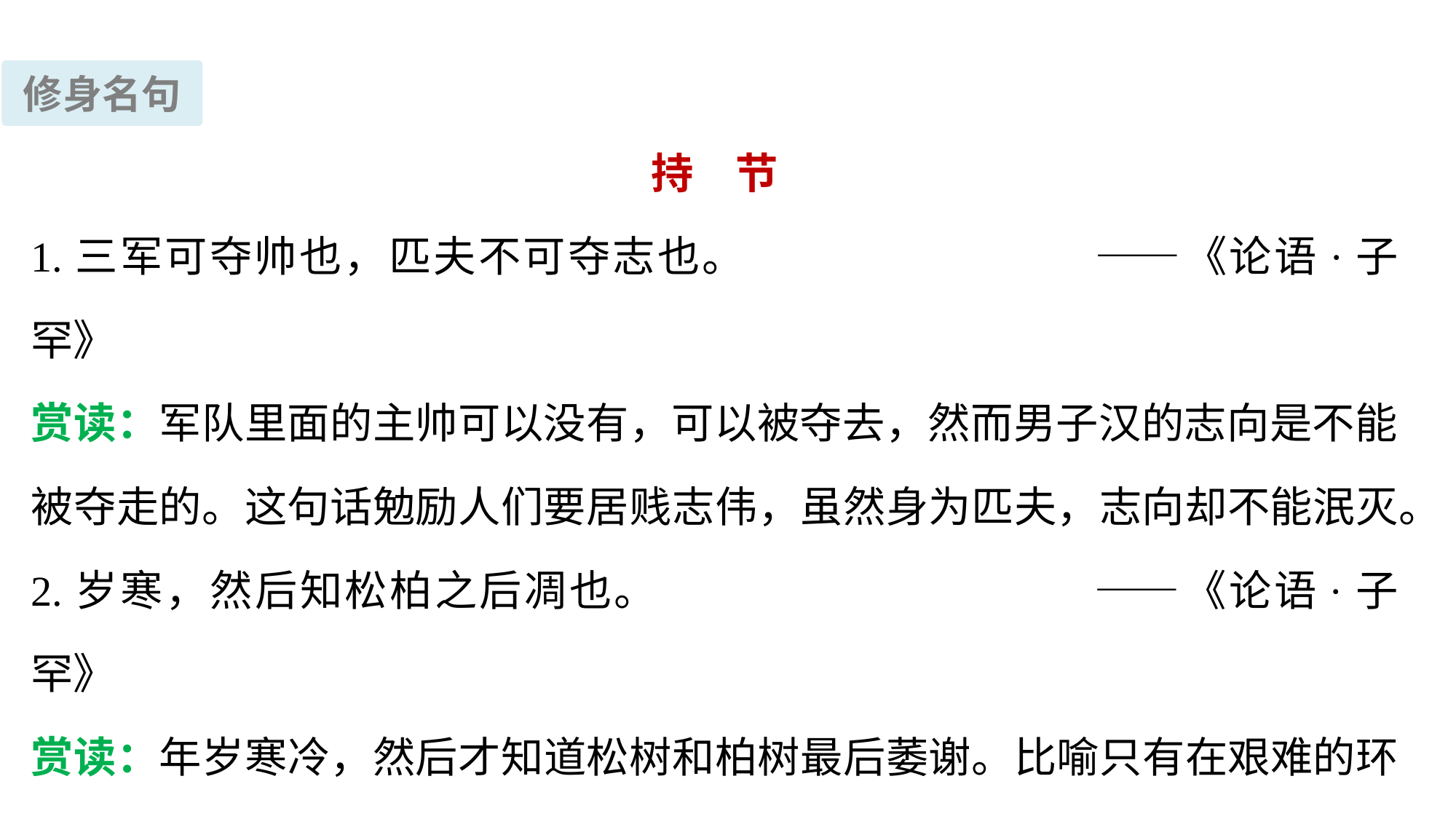

修身名句
持　节
1.三军可夺帅也，匹夫不可夺志也。			   ——《论语·子罕》
赏读：军队里面的主帅可以没有，可以被夺去，然而男子汉的志向是不能被夺走的。这句话勉励人们要居贱志伟，虽然身为匹夫，志向却不能泯灭。
2.岁寒，然后知松柏之后凋也。				   ——《论语·子罕》
赏读：年岁寒冷，然后才知道松树和柏树最后萎谢。比喻只有在艰难的环境中经过严酷考验，才能识别一个人的品质。